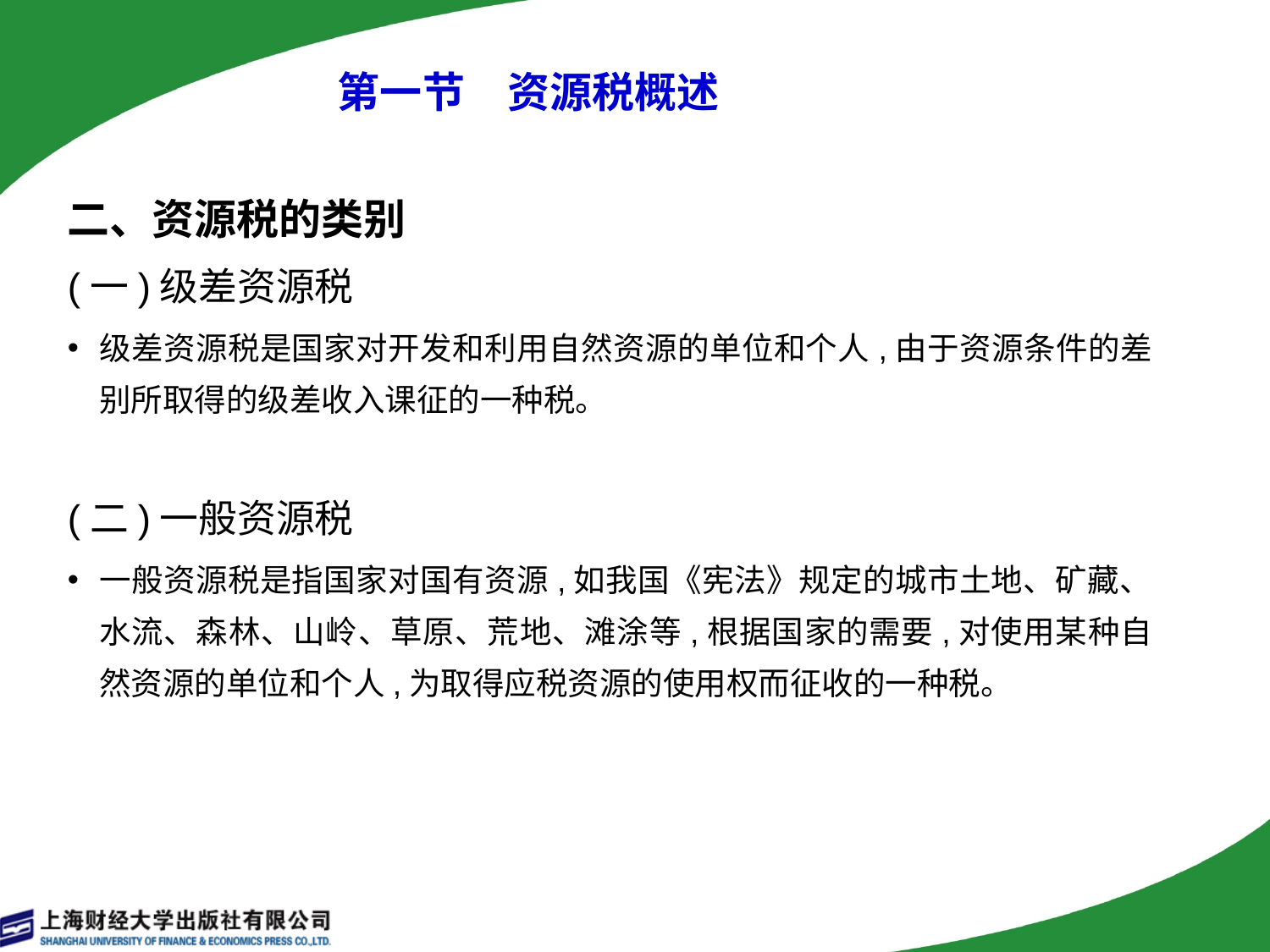

# 第一节　资源税概述
二、资源税的类别
(一)级差资源税
级差资源税是国家对开发和利用自然资源的单位和个人,由于资源条件的差别所取得的级差收入课征的一种税。

(二)一般资源税
一般资源税是指国家对国有资源,如我国《宪法》规定的城市土地、矿藏、水流、森林、山岭、草原、荒地、滩涂等,根据国家的需要,对使用某种自然资源的单位和个人,为取得应税资源的使用权而征收的一种税。